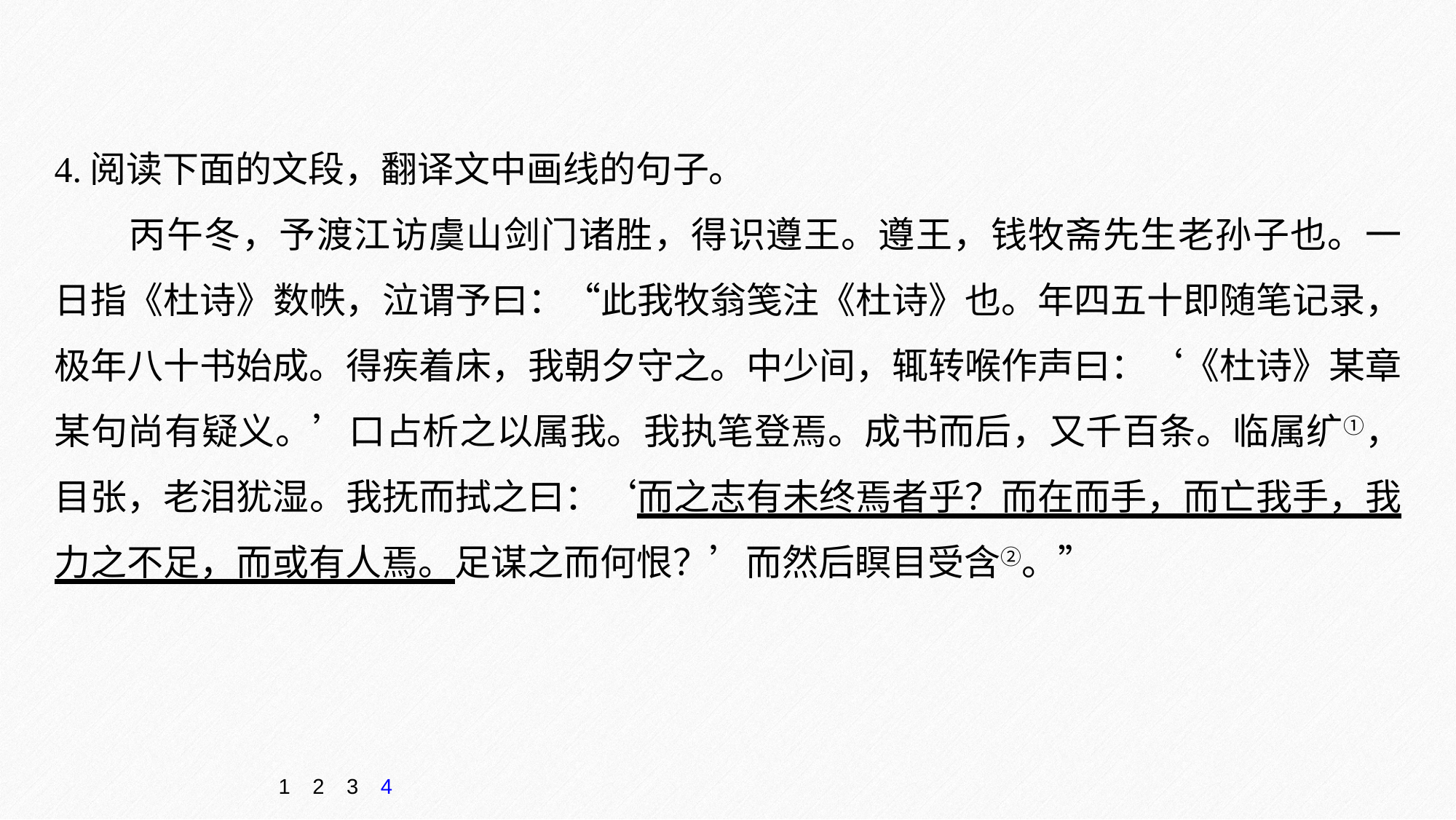

4.阅读下面的文段，翻译文中画线的句子。
丙午冬，予渡江访虞山剑门诸胜，得识遵王。遵王，钱牧斋先生老孙子也。一日指《杜诗》数帙，泣谓予曰：“此我牧翁笺注《杜诗》也。年四五十即随笔记录，极年八十书始成。得疾着床，我朝夕守之。中少间，辄转喉作声曰：‘《杜诗》某章某句尚有疑义。’口占析之以属我。我执笔登焉。成书而后，又千百条。临属纩①，目张，老泪犹湿。我抚而拭之曰：‘而之志有未终焉者乎？而在而手，而亡我手，我力之不足，而或有人焉。足谋之而何恨？’而然后瞑目受含②。”
1
2
3
4